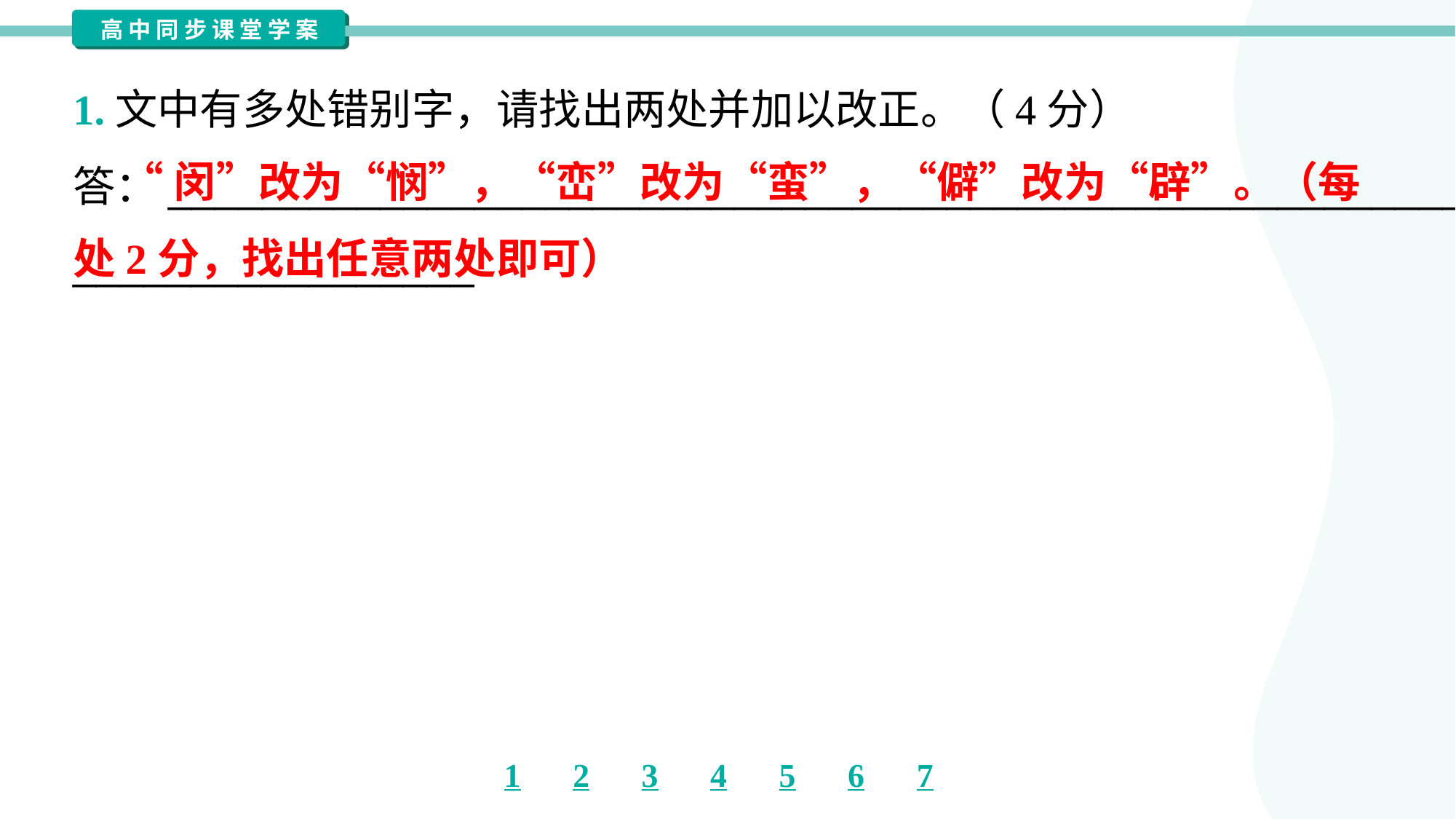

1.文中有多处错别字，请找出两处并加以改正。（4分）
答：_________________________________________________________
_________________
     “闵”改为“悯”，“峦”改为“蛮”，“僻”改为“辟”。（每处2分，找出任意两处即可）